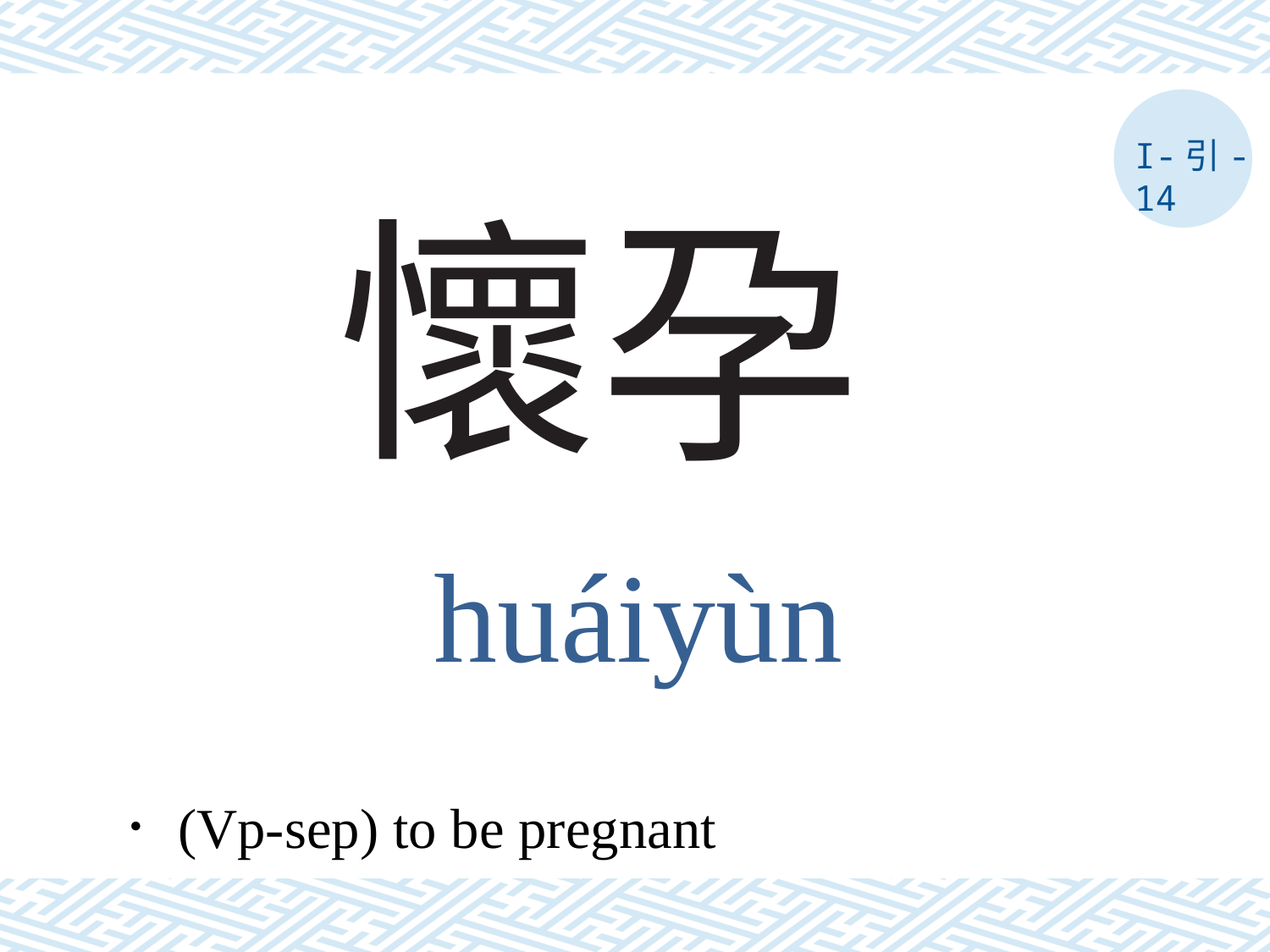

I-引-14

# 懷孕
huáiyùn
．(Vp-sep) to be pregnant